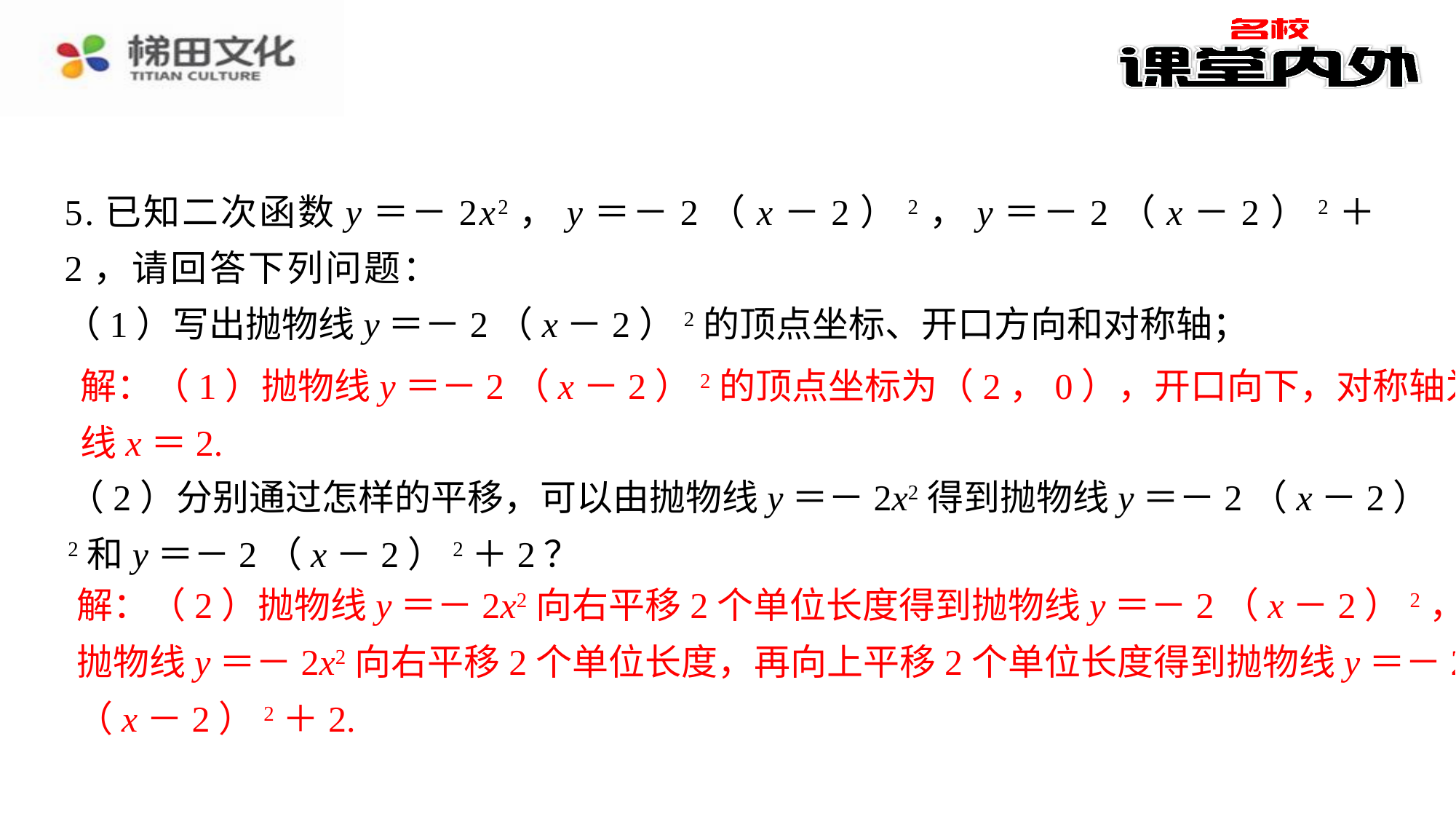

5.已知二次函数y＝－2x2，y＝－2（x－2）2，y＝－2（x－2）2＋2，请回答下列问题：
（1）写出抛物线y＝－2（x－2）2的顶点坐标、开口方向和对称轴；
解：（1）抛物线y＝－2（x－2）2的顶点坐标为（2，0），开口向下，对称轴为直线x＝2.⁠
解：（1）抛物线y＝－2（x－2）2的顶点坐标为（2，0），开口向下，对称轴为直
线x＝2.
（2）分别通过怎样的平移，可以由抛物线y＝－2x2得到抛物线y＝－2（x－2）2和y＝－2（x－2）2＋2？
解：（2）抛物线y＝－2x2向右平移2个单位长度得到抛物线y＝－2（x－2）2，
抛物线y＝－2x2向右平移2个单位长度，再向上平移2个单位长度得到抛物线y＝－2
（x－2）2＋2.